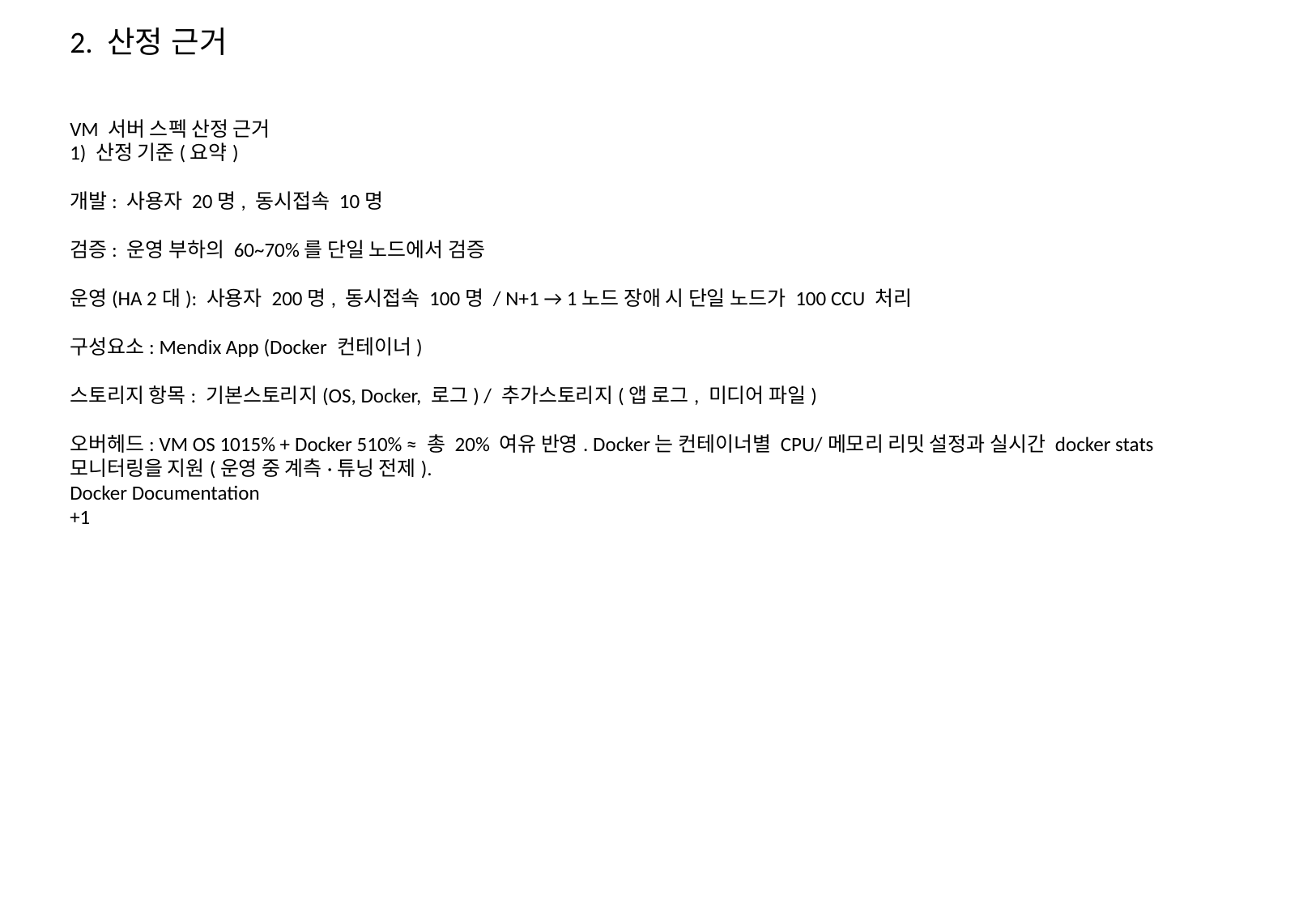

2. 산정 근거
VM 서버 스펙 산정 근거
1) 산정 기준(요약)

개발: 사용자 20명, 동시접속 10명

검증: 운영 부하의 60~70%를 단일 노드에서 검증

운영(HA 2대): 사용자 200명, 동시접속 100명 / N+1 → 1노드 장애 시 단일 노드가 100 CCU 처리

구성요소: Mendix App (Docker 컨테이너)

스토리지 항목: 기본스토리지(OS, Docker, 로그) / 추가스토리지(앱 로그, 미디어 파일)

오버헤드: VM OS 1015% + Docker 510% ≈ 총 20% 여유 반영. Docker는 컨테이너별 CPU/메모리 리밋 설정과 실시간 docker stats 모니터링을 지원(운영 중 계측·튜닝 전제).
Docker Documentation
+1